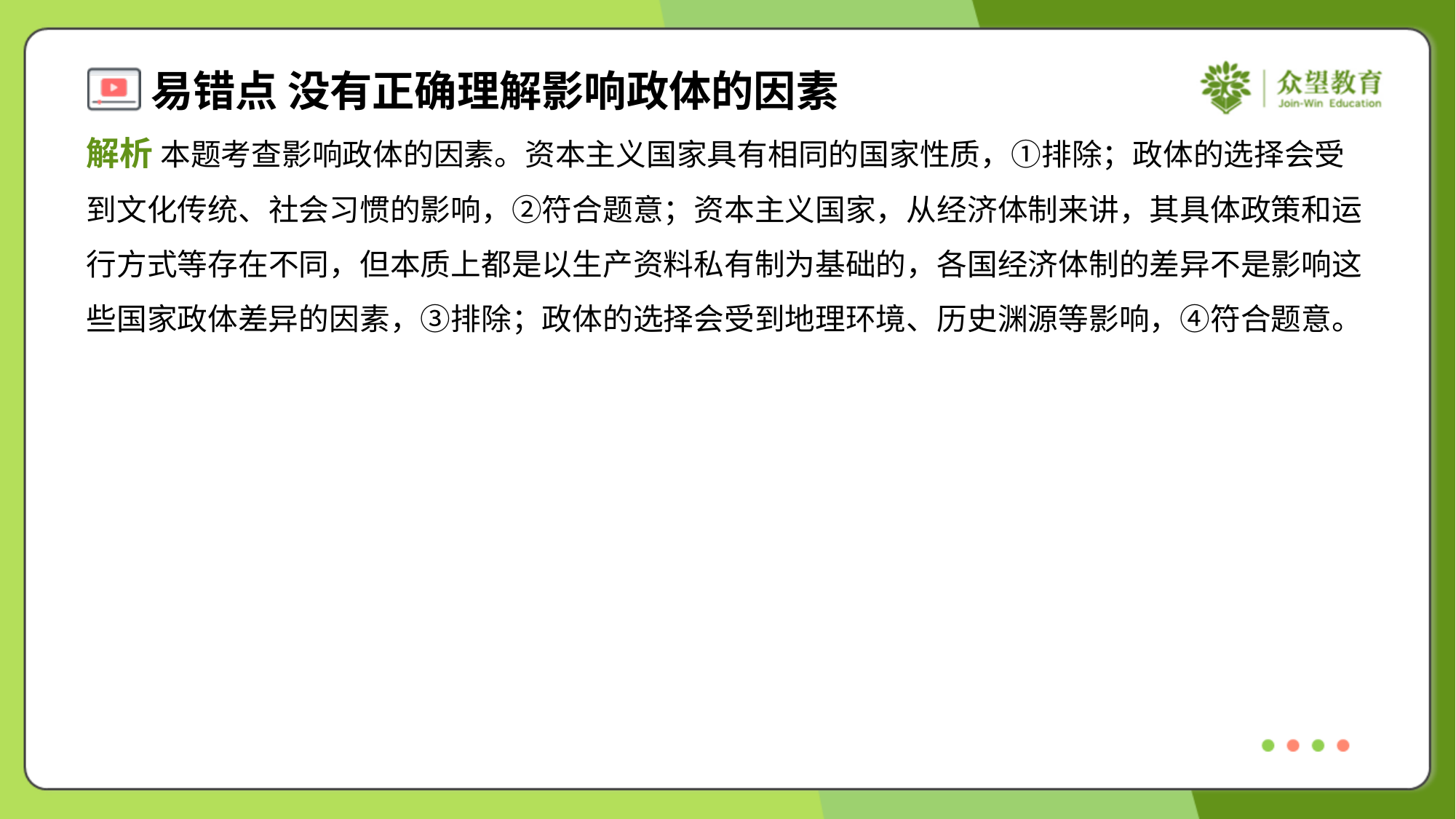

解析 本题考查影响政体的因素。资本主义国家具有相同的国家性质，①排除；政体的选择会受
到文化传统、社会习惯的影响，②符合题意；资本主义国家，从经济体制来讲，其具体政策和运
行方式等存在不同，但本质上都是以生产资料私有制为基础的，各国经济体制的差异不是影响这
些国家政体差异的因素，③排除；政体的选择会受到地理环境、历史渊源等影响，④符合题意。